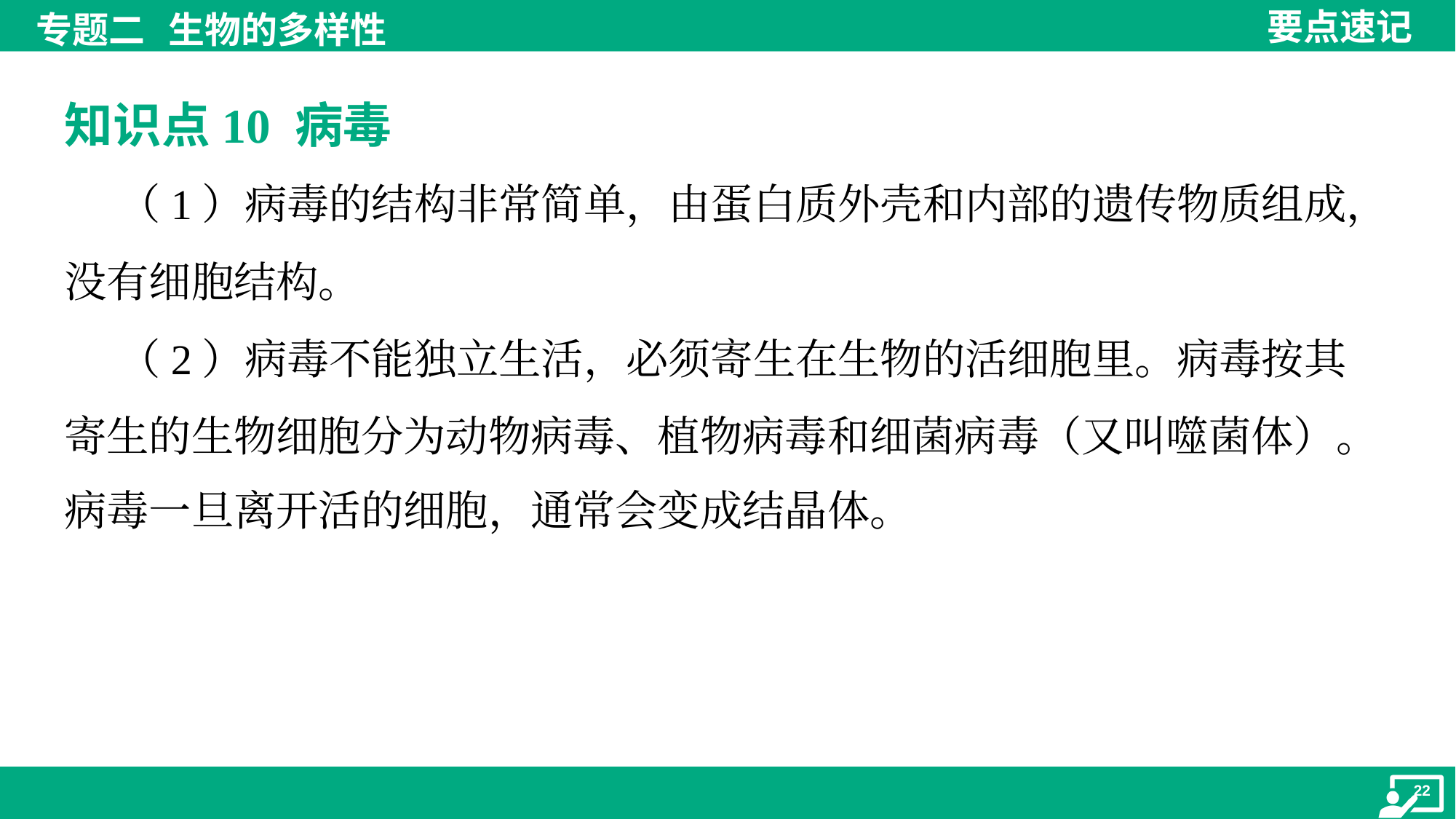

知识点10 病毒
    （1）病毒的结构非常简单，由蛋白质外壳和内部的遗传物质组成，
没有细胞结构。
    （2）病毒不能独立生活，必须寄生在生物的活细胞里。病毒按其
寄生的生物细胞分为动物病毒、植物病毒和细菌病毒（又叫噬菌体）。
病毒一旦离开活的细胞，通常会变成结晶体。